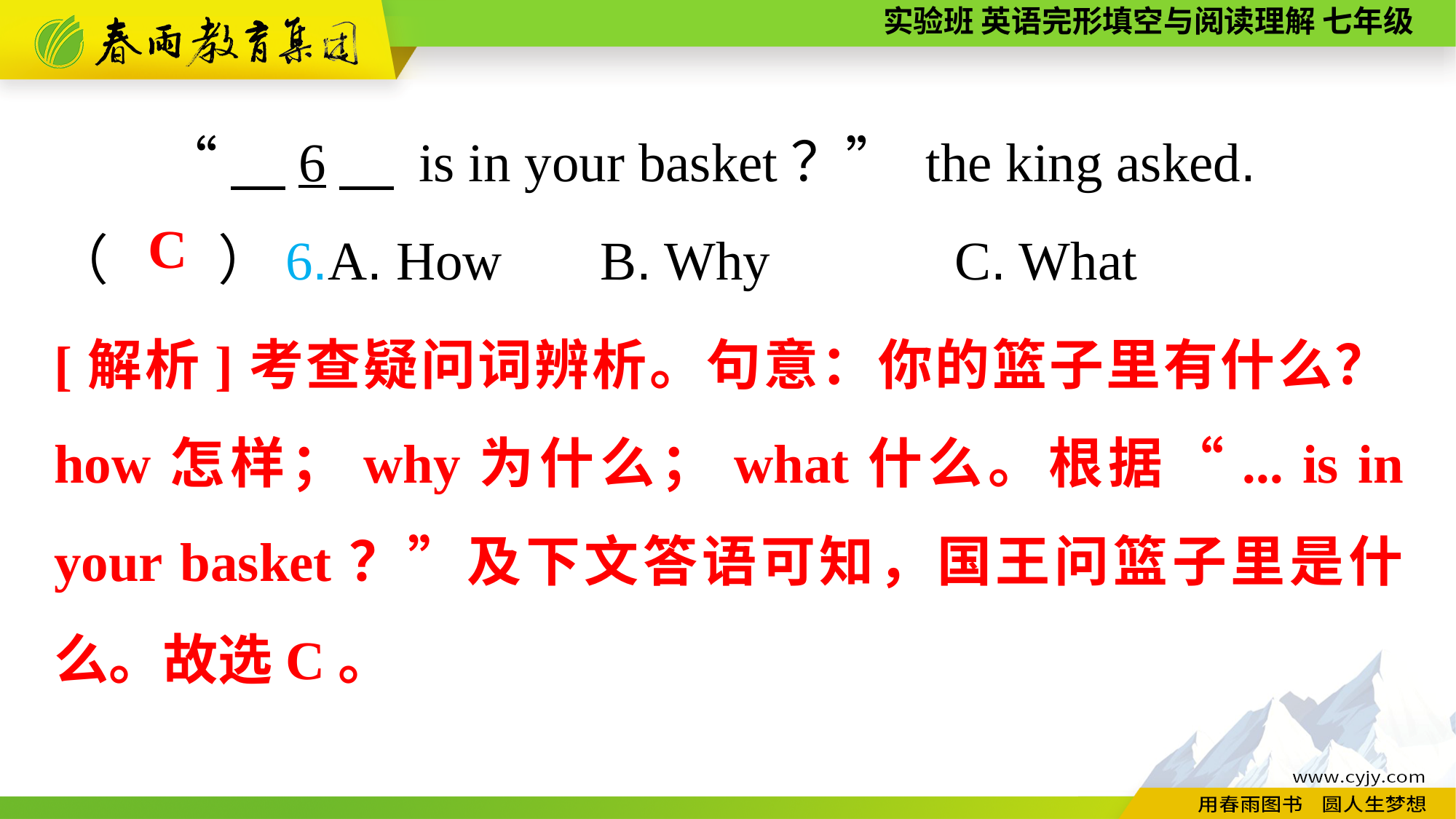

“　6　 is in your basket？” the king asked.
（　　）6.A. How	B. Why		  C. What
C
[解析]考查疑问词辨析。句意：你的篮子里有什么？how怎样；why为什么；what什么。根据“... is in your basket？”及下文答语可知，国王问篮子里是什么。故选C。